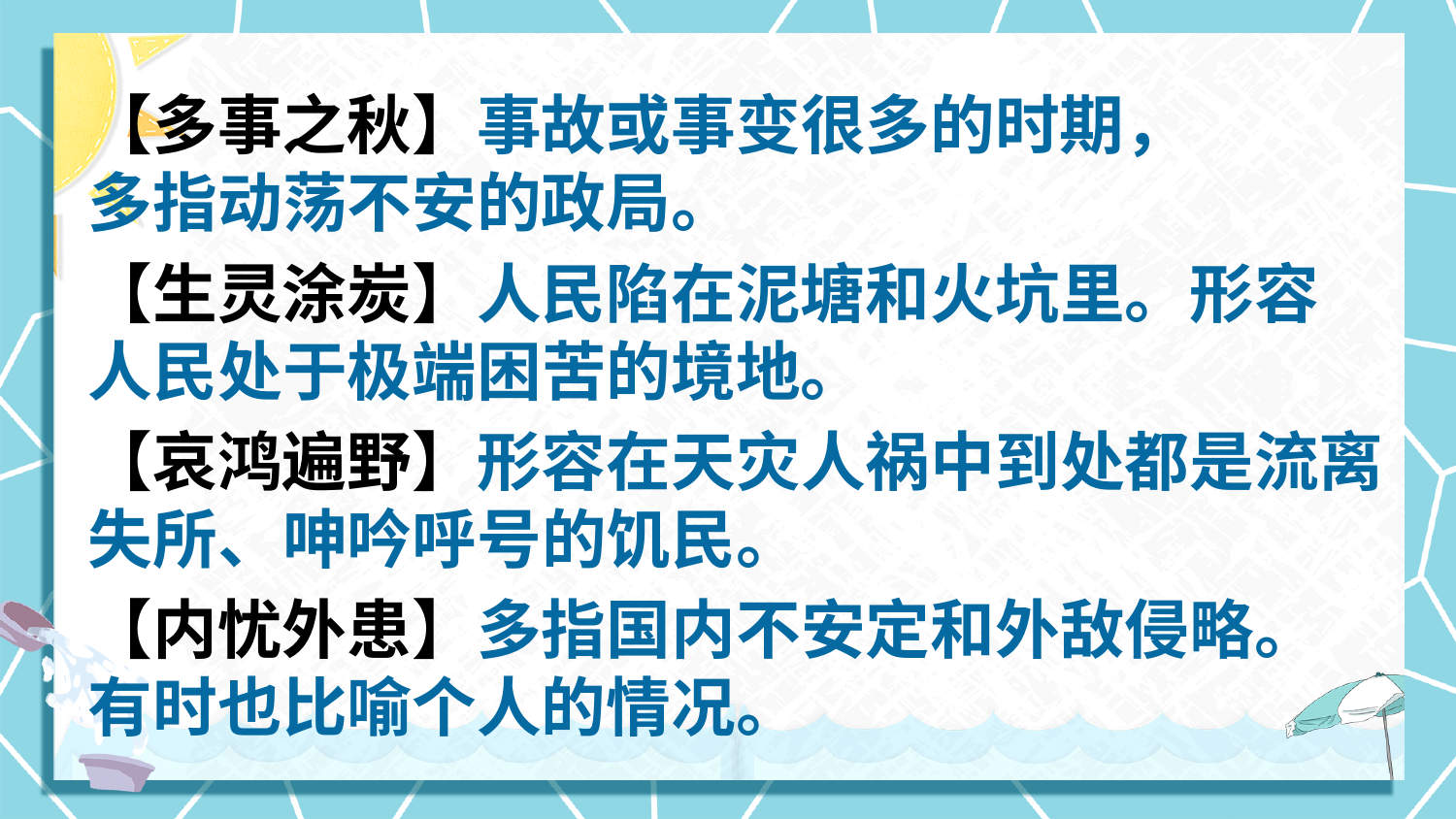

【多事之秋】事故或事变很多的时期，多指动荡不安的政局。
【生灵涂炭】人民陷在泥塘和火坑里。形容人民处于极端困苦的境地。
【哀鸿遍野】形容在天灾人祸中到处都是流离失所、呻吟呼号的饥民。
【内忧外患】多指国内不安定和外敌侵略。 有时也比喻个人的情况。